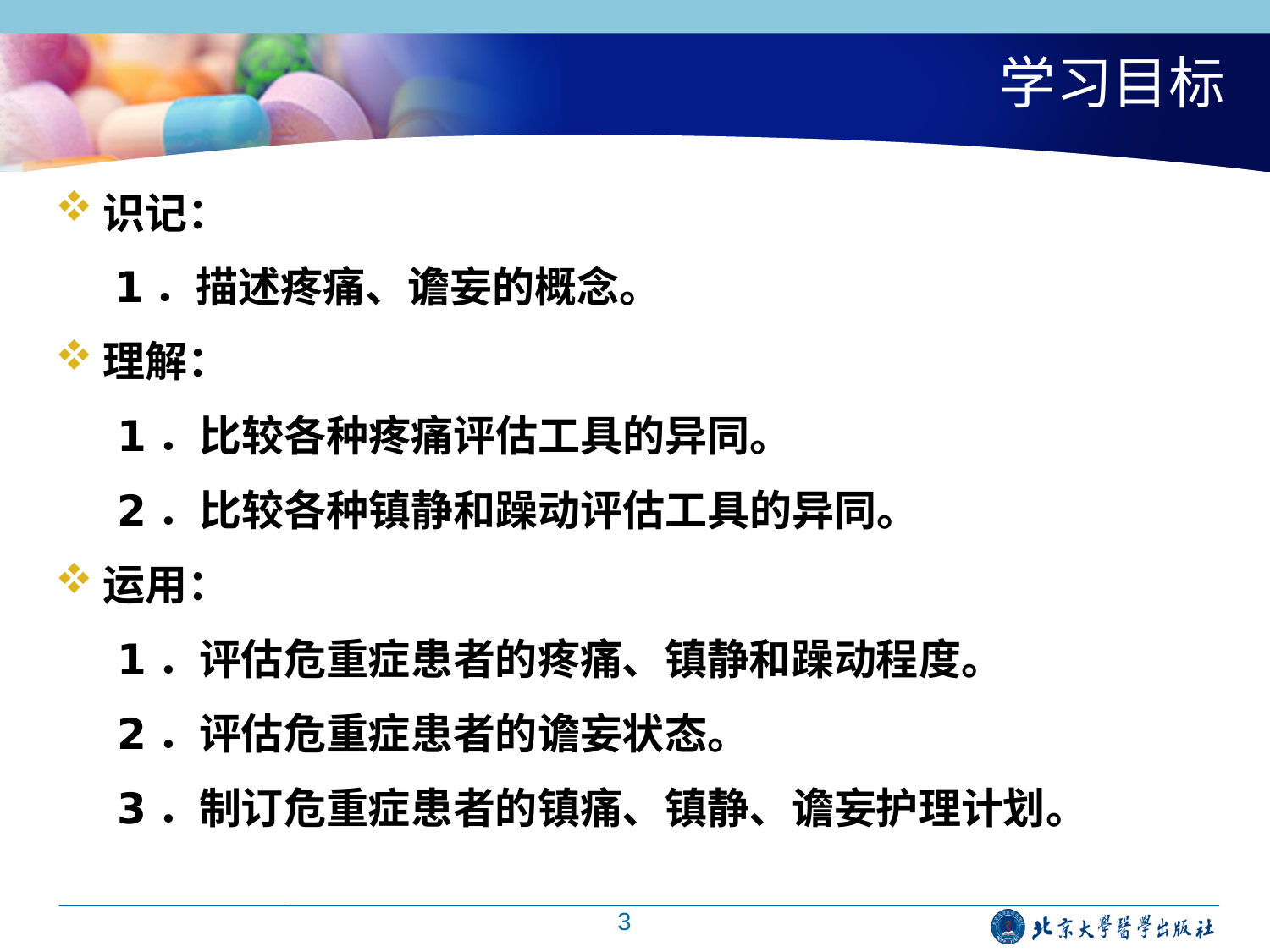

学习目标
识记：
    1．描述疼痛、谵妄的概念。
理解：
1．比较各种疼痛评估工具的异同。
2．比较各种镇静和躁动评估工具的异同。
运用：
1．评估危重症患者的疼痛、镇静和躁动程度。
2．评估危重症患者的谵妄状态。
3．制订危重症患者的镇痛、镇静、谵妄护理计划。

3